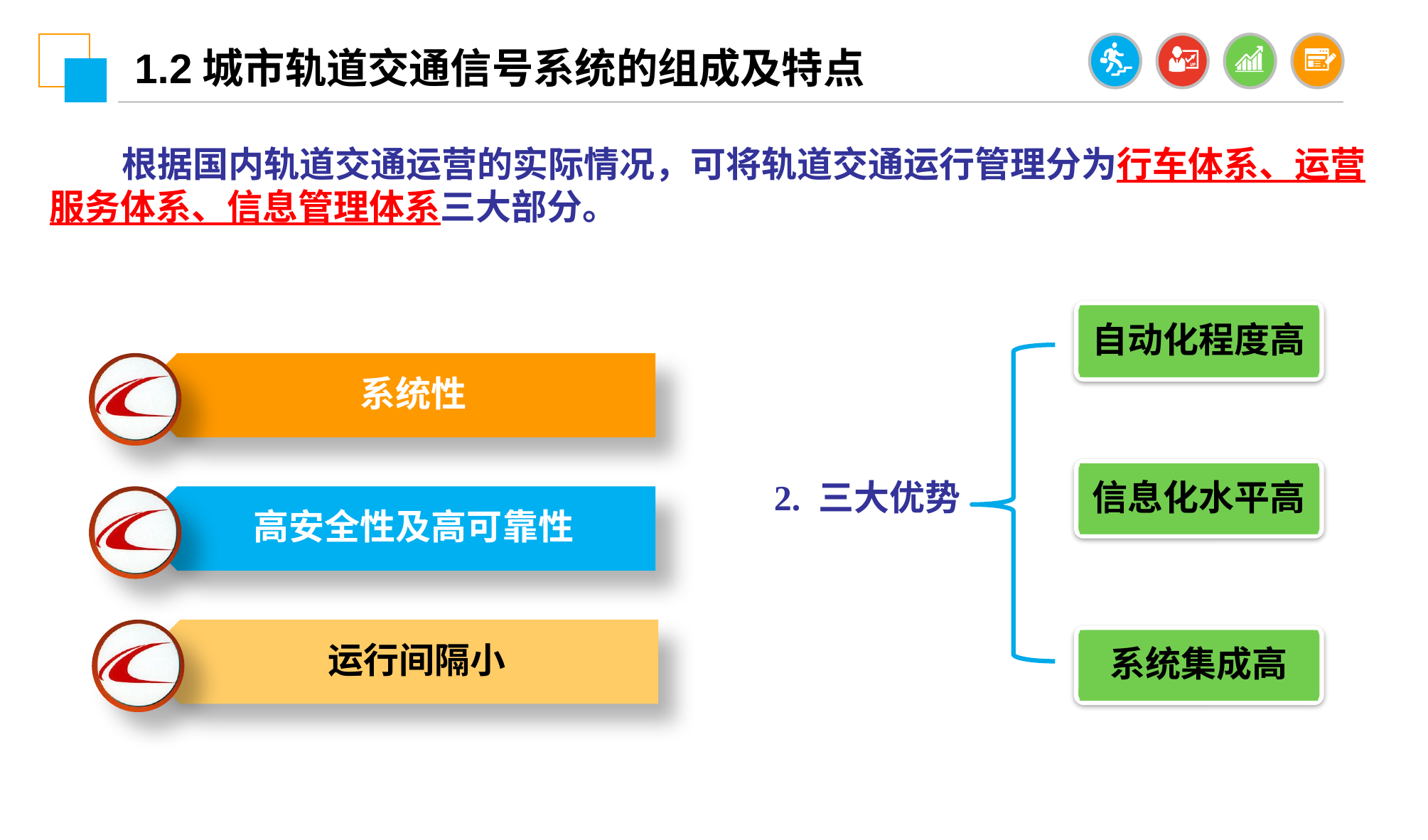

1.2城市轨道交通信号系统的组成及特点
        根据国内轨道交通运营的实际情况，可将轨道交通运行管理分为行车体系、运营服务体系、信息管理体系三大部分。

自动化程度高

系统性

信息化水平高
2. 三大优势

高安全性及高可靠性

运行间隔小

系统集成高